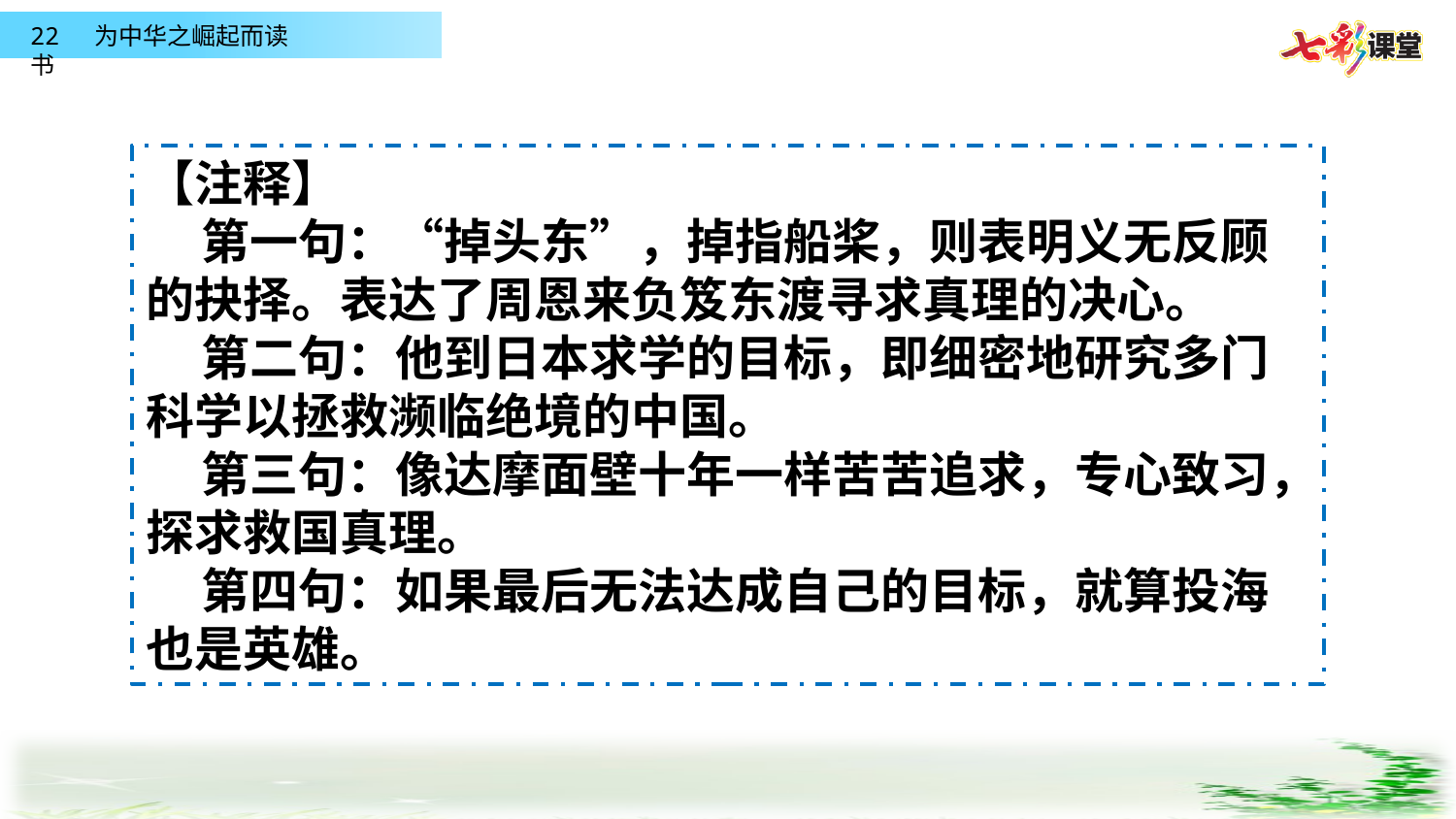

【注释】
    第一句：“掉头东”，掉指船桨，则表明义无反顾的抉择。表达了周恩来负笈东渡寻求真理的决心。
    第二句：他到日本求学的目标，即细密地研究多门科学以拯救濒临绝境的中国。
    第三句：像达摩面壁十年一样苦苦追求，专心致习，探求救国真理。
    第四句：如果最后无法达成自己的目标，就算投海也是英雄。